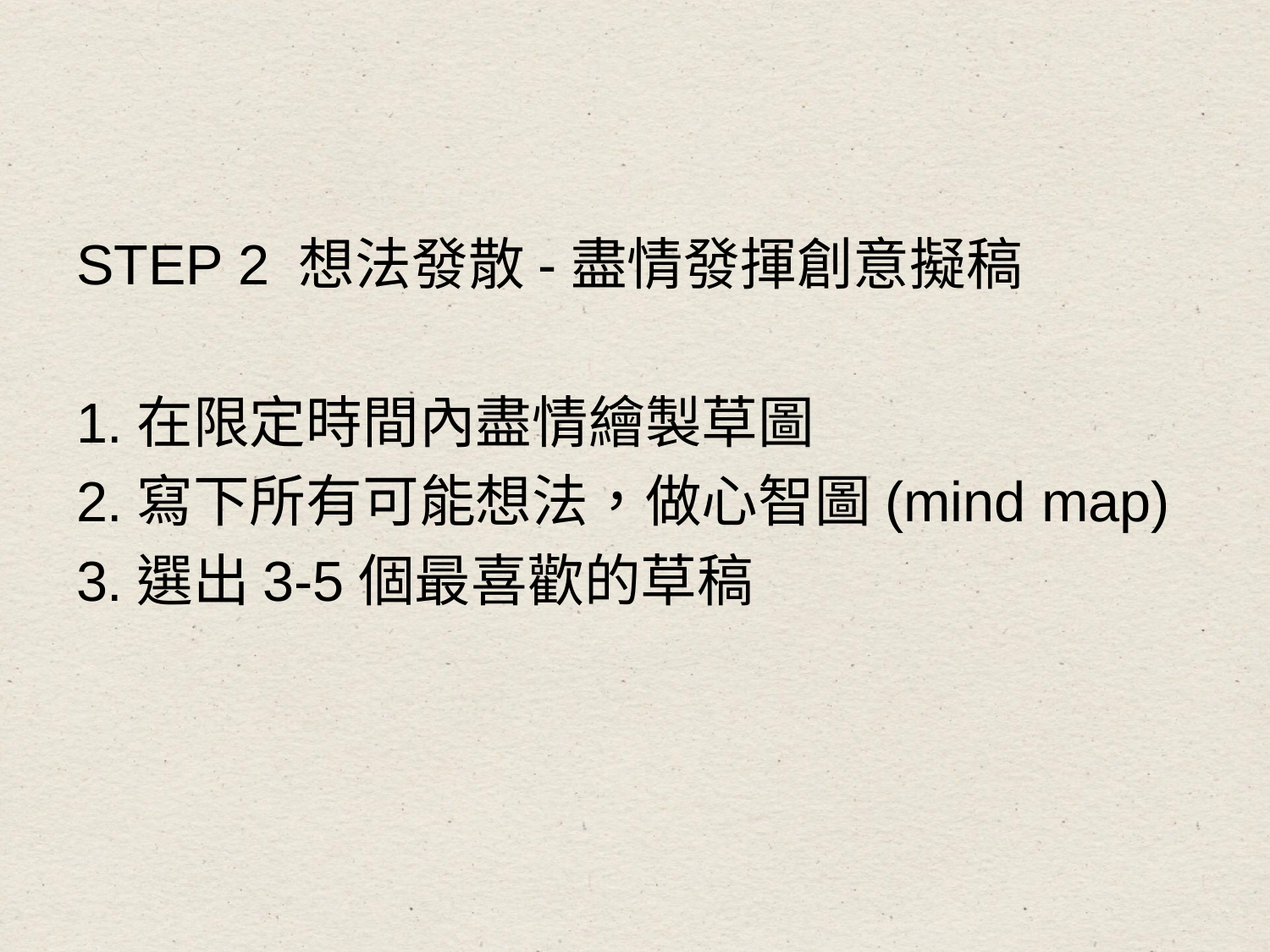

#
STEP 2 想法發散-盡情發揮創意擬稿

1.在限定時間內盡情繪製草圖
2.寫下所有可能想法，做心智圖(mind map)
3.選出3-5個最喜歡的草稿